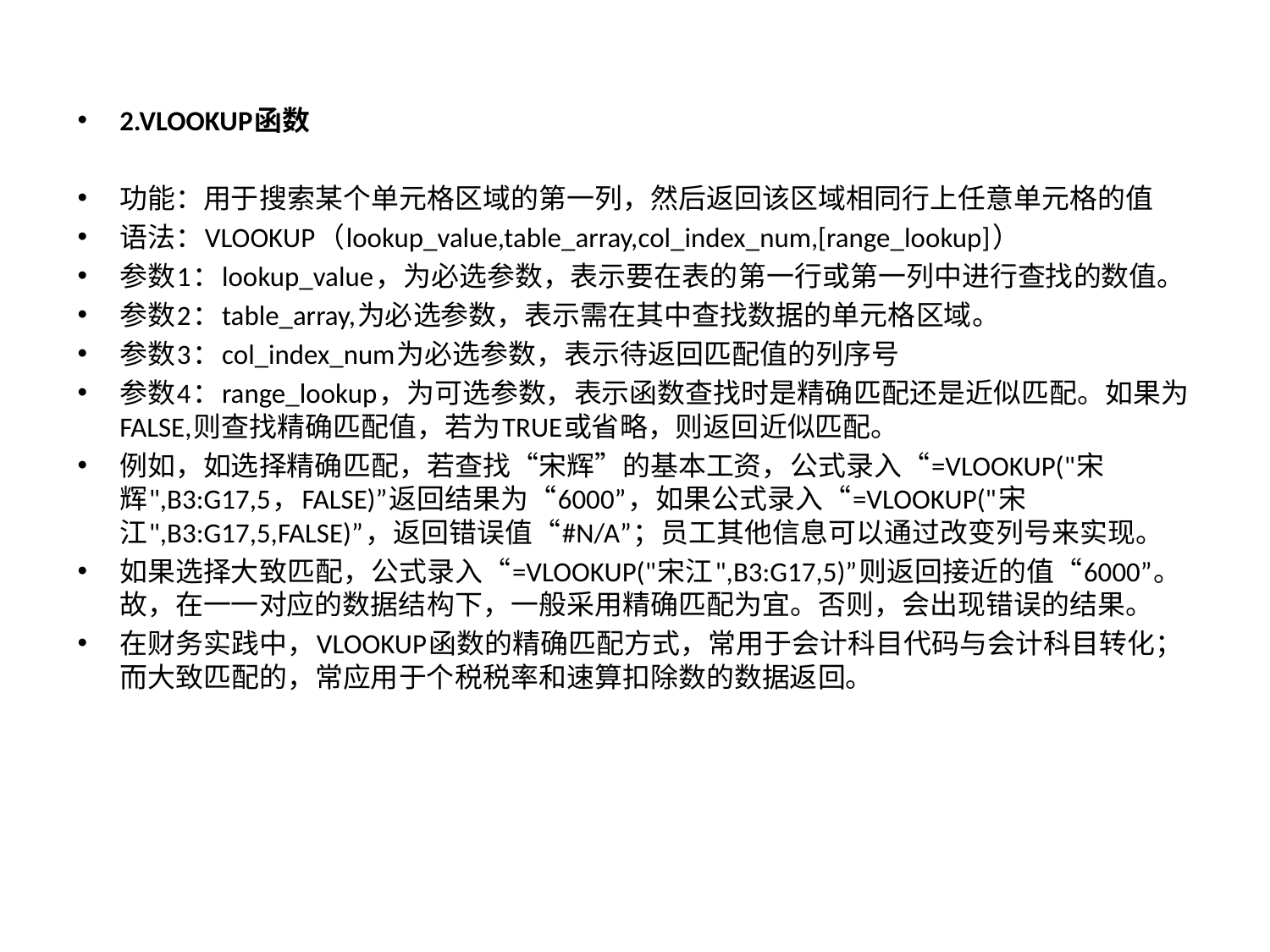

2.VLOOKUP函数

功能：用于搜索某个单元格区域的第一列，然后返回该区域相同行上任意单元格的值
语法：VLOOKUP（lookup_value,table_array,col_index_num,[range_lookup]）
参数1：lookup_value，为必选参数，表示要在表的第一行或第一列中进行查找的数值。
参数2：table_array,为必选参数，表示需在其中查找数据的单元格区域。
参数3：col_index_num为必选参数，表示待返回匹配值的列序号
参数4：range_lookup，为可选参数，表示函数查找时是精确匹配还是近似匹配。如果为FALSE,则查找精确匹配值，若为TRUE或省略，则返回近似匹配。
例如，如选择精确匹配，若查找“宋辉”的基本工资，公式录入“=VLOOKUP("宋辉",B3:G17,5，FALSE)”返回结果为“6000”，如果公式录入“=VLOOKUP("宋江",B3:G17,5,FALSE)”，返回错误值“#N/A”；员工其他信息可以通过改变列号来实现。
如果选择大致匹配，公式录入“=VLOOKUP("宋江",B3:G17,5)”则返回接近的值“6000”。故，在一一对应的数据结构下，一般采用精确匹配为宜。否则，会出现错误的结果。
在财务实践中，VLOOKUP函数的精确匹配方式，常用于会计科目代码与会计科目转化；而大致匹配的，常应用于个税税率和速算扣除数的数据返回。